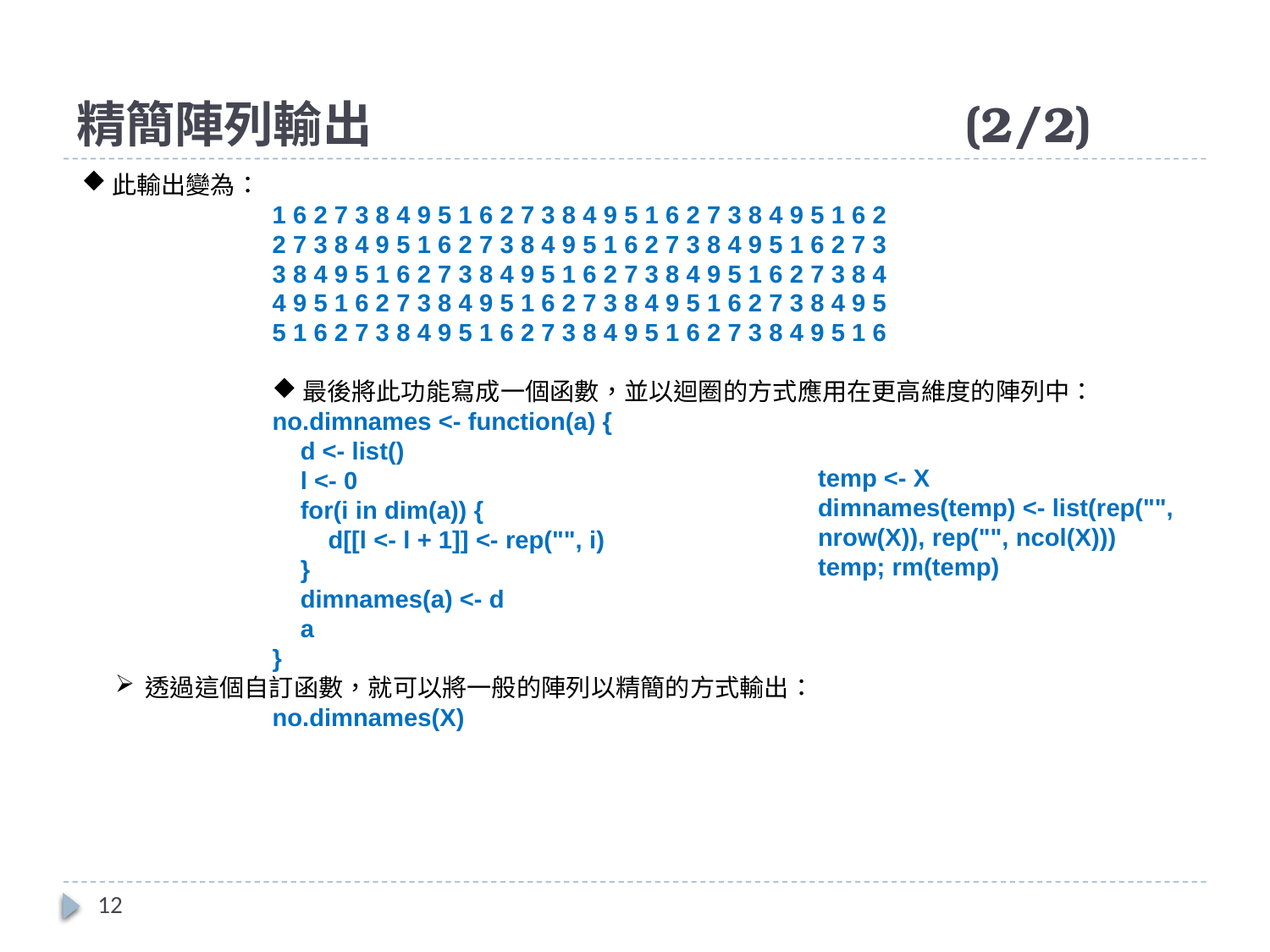

# 精簡陣列輸出					(2/2)
此輸出變為：
1 6 2 7 3 8 4 9 5 1 6 2 7 3 8 4 9 5 1 6 2 7 3 8 4 9 5 1 6 2
2 7 3 8 4 9 5 1 6 2 7 3 8 4 9 5 1 6 2 7 3 8 4 9 5 1 6 2 7 3
3 8 4 9 5 1 6 2 7 3 8 4 9 5 1 6 2 7 3 8 4 9 5 1 6 2 7 3 8 4
4 9 5 1 6 2 7 3 8 4 9 5 1 6 2 7 3 8 4 9 5 1 6 2 7 3 8 4 9 5
5 1 6 2 7 3 8 4 9 5 1 6 2 7 3 8 4 9 5 1 6 2 7 3 8 4 9 5 1 6

最後將此功能寫成一個函數，並以迴圈的方式應用在更高維度的陣列中：
no.dimnames <- function(a) {
    d <- list()
    l <- 0
    for(i in dim(a)) {
        d[[l <- l + 1]] <- rep("", i)
    }
    dimnames(a) <- d
    a
}
透過這個自訂函數，就可以將一般的陣列以精簡的方式輸出：
no.dimnames(X)
temp <- X
dimnames(temp) <- list(rep("", nrow(X)), rep("", ncol(X)))
temp; rm(temp)
12